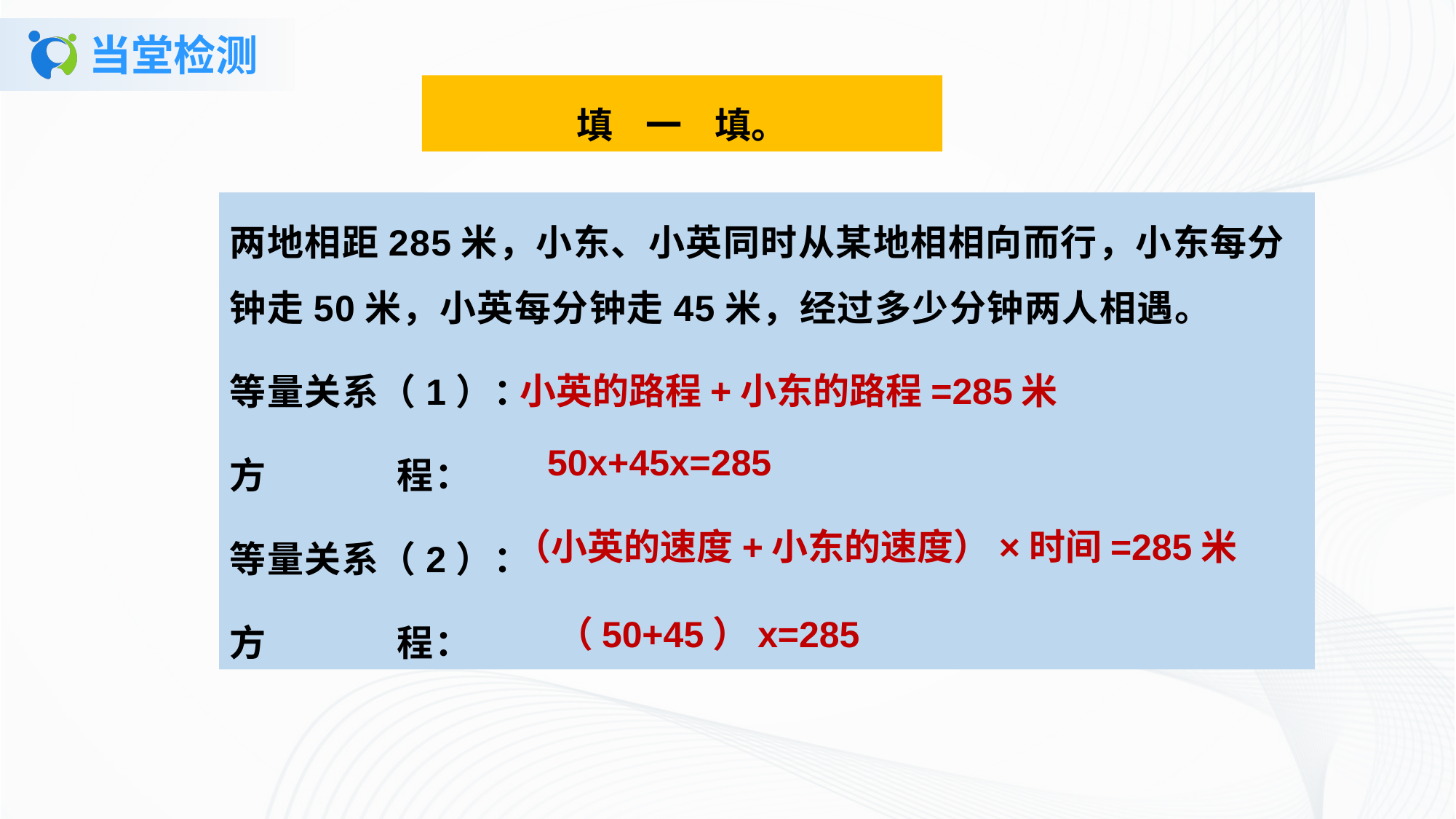

# 当堂检测
填    一    填。
两地相距285米，小东、小英同时从某地相相向而行，小东每分钟走50米，小英每分钟走45米，经过多少分钟两人相遇。
等量关系（1）：
方              程：
等量关系（2）：
方              程：
小英的路程+小东的路程=285米
50x+45x=285
（小英的速度+小东的速度）×时间=285米
（50+45）x=285